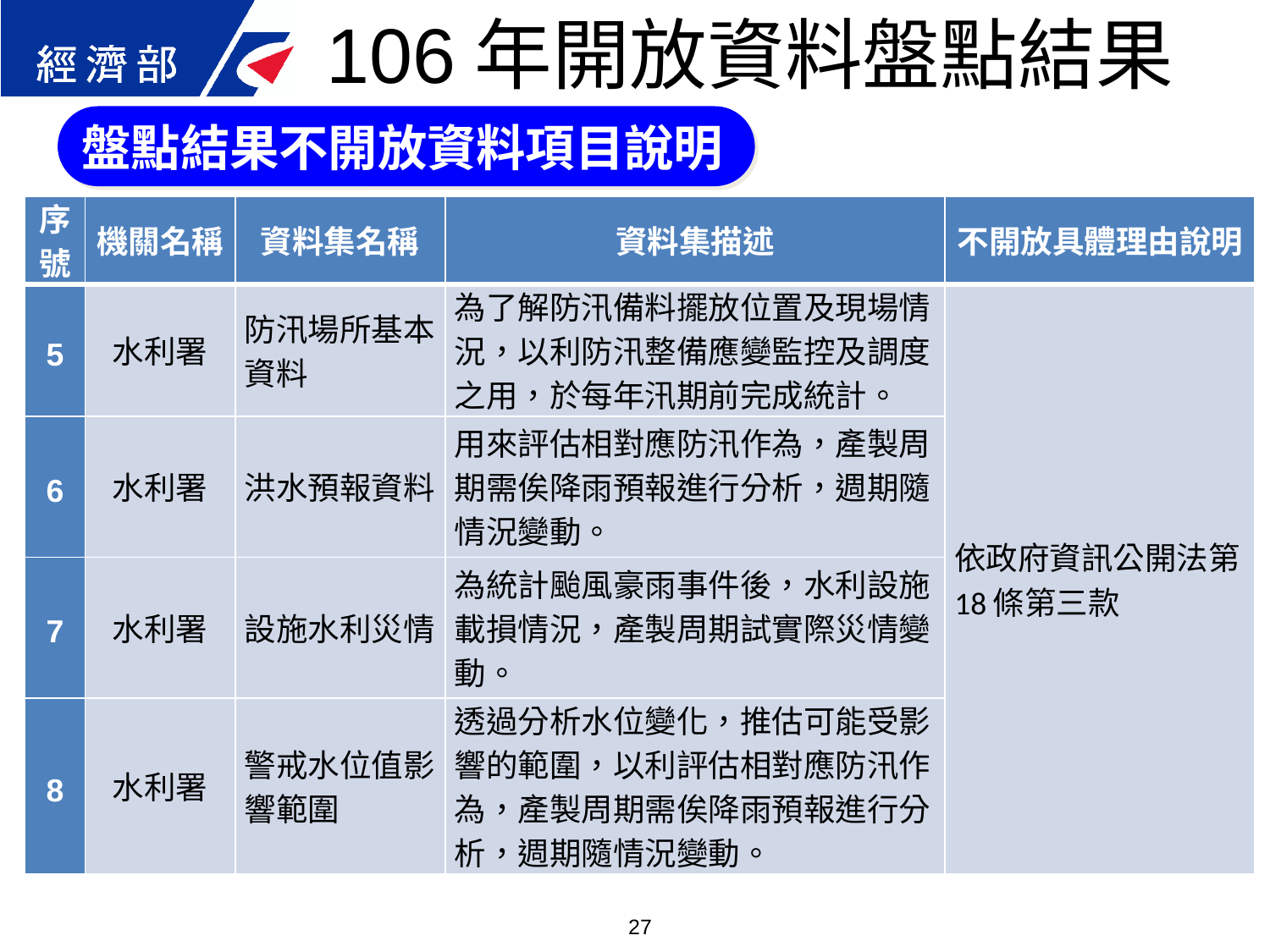

106年開放資料盤點結果
盤點結果不開放資料項目說明
| 序號 | 機關名稱 | 資料集名稱 | 資料集描述 | 不開放具體理由說明 |
| --- | --- | --- | --- | --- |
| 5 | 水利署 | 防汛場所基本資料 | 為了解防汛備料擺放位置及現場情況，以利防汛整備應變監控及調度之用，於每年汛期前完成統計。 | 依政府資訊公開法第18條第三款 |
| 6 | 水利署 | 洪水預報資料 | 用來評估相對應防汛作為，產製周期需俟降雨預報進行分析，週期隨情況變動。 |  |
| 7 | 水利署 | 設施水利災情 | 為統計颱風豪雨事件後，水利設施載損情況，產製周期試實際災情變動。 |  |
| 8 | 水利署 | 警戒水位值影響範圍 | 透過分析水位變化，推估可能受影響的範圍，以利評估相對應防汛作為，產製周期需俟降雨預報進行分析，週期隨情況變動。 |  |
27